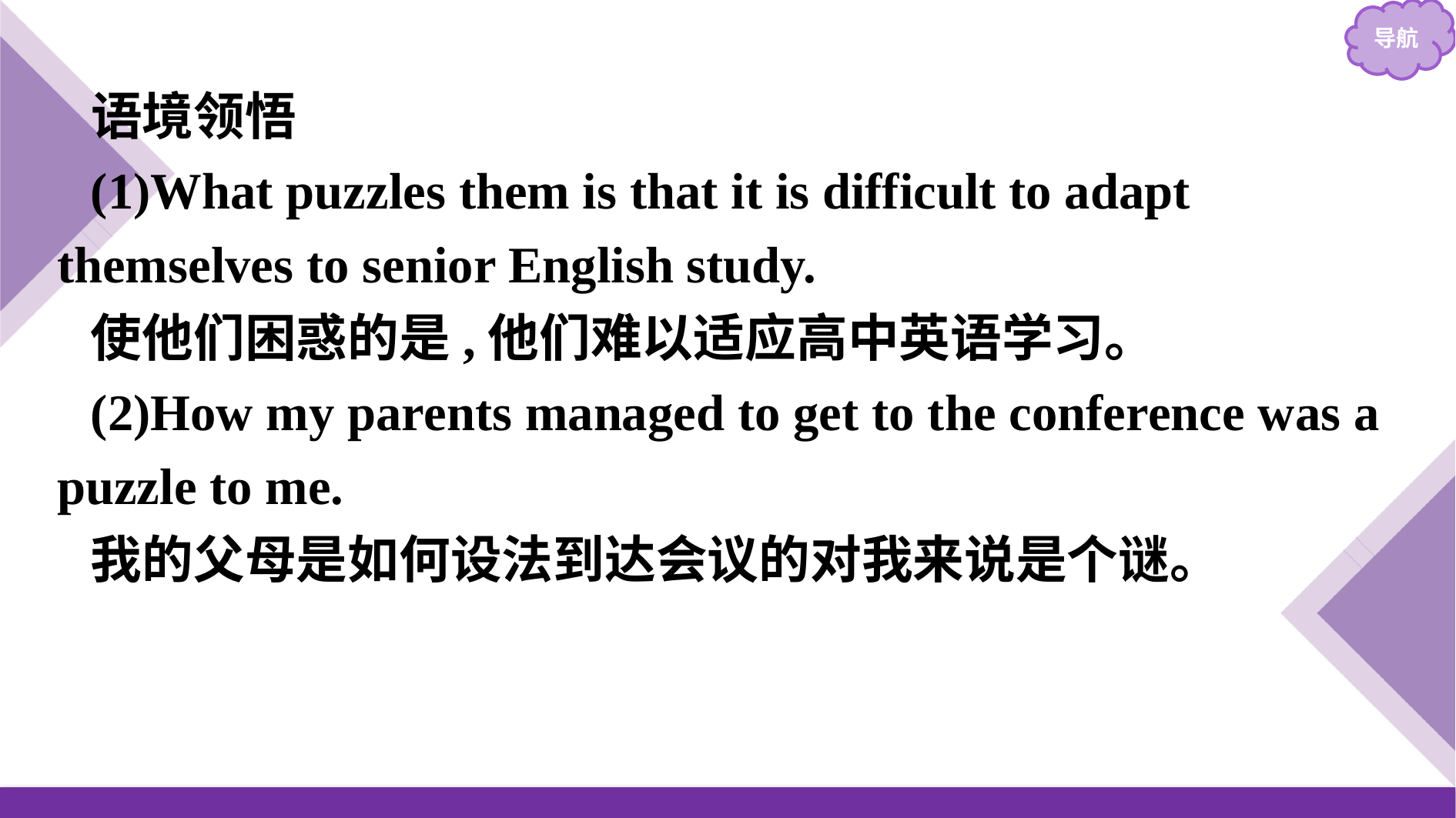

语境领悟
(1)What puzzles them is that it is difficult to adapt themselves to senior English study.
使他们困惑的是,他们难以适应高中英语学习。
(2)How my parents managed to get to the conference was a puzzle to me.
我的父母是如何设法到达会议的对我来说是个谜。